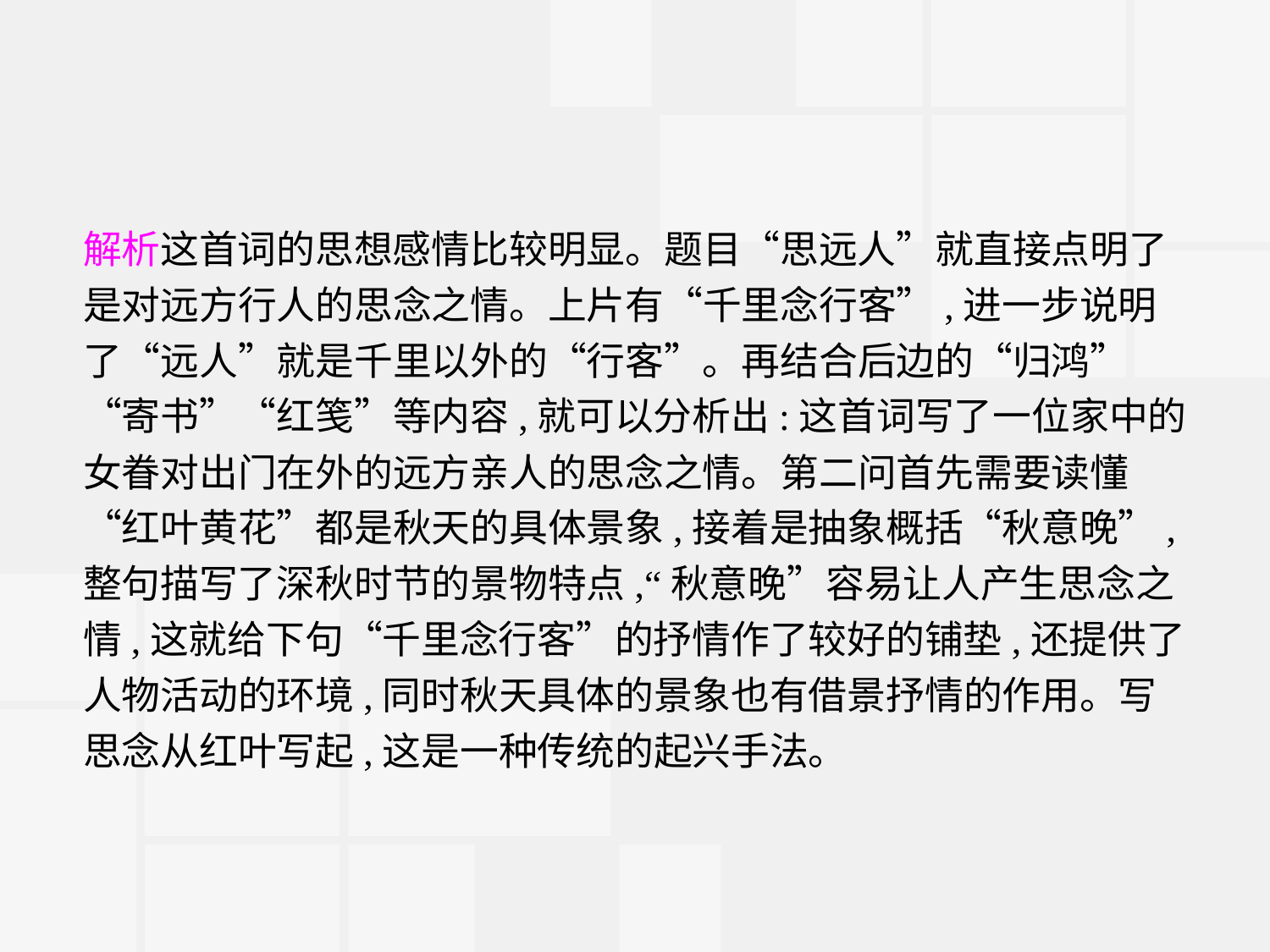

解析这首词的思想感情比较明显。题目“思远人”就直接点明了是对远方行人的思念之情。上片有“千里念行客”,进一步说明了“远人”就是千里以外的“行客”。再结合后边的“归鸿”“寄书”“红笺”等内容,就可以分析出:这首词写了一位家中的女眷对出门在外的远方亲人的思念之情。第二问首先需要读懂“红叶黄花”都是秋天的具体景象,接着是抽象概括“秋意晚”,整句描写了深秋时节的景物特点,“秋意晚”容易让人产生思念之情,这就给下句“千里念行客”的抒情作了较好的铺垫,还提供了人物活动的环境,同时秋天具体的景象也有借景抒情的作用。写思念从红叶写起,这是一种传统的起兴手法。